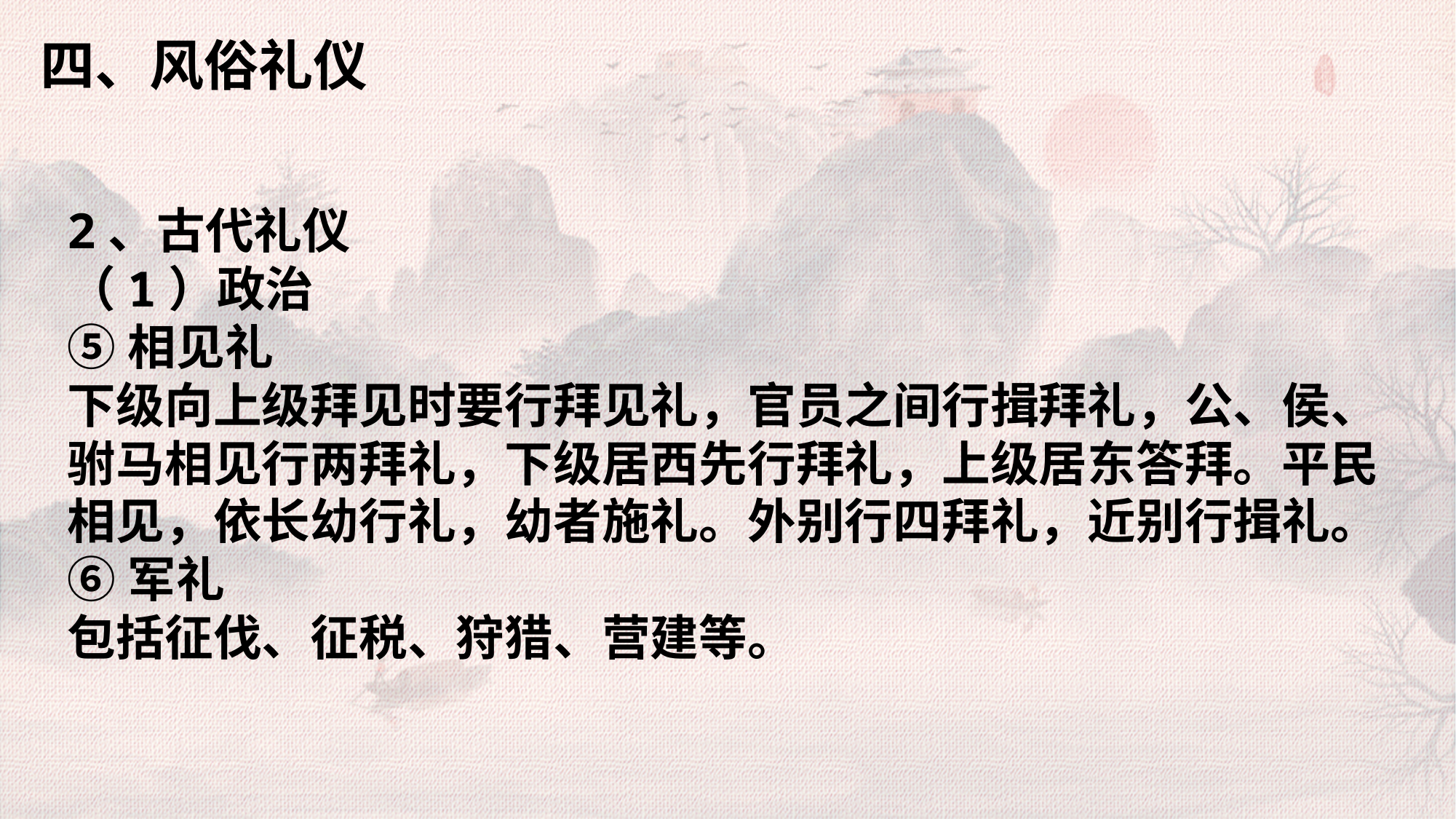

四、风俗礼仪
2、古代礼仪
（1）政治
⑤相见礼
下级向上级拜见时要行拜见礼，官员之间行揖拜礼，公、侯、驸马相见行两拜礼，下级居西先行拜礼，上级居东答拜。平民相见，依长幼行礼，幼者施礼。外别行四拜礼，近别行揖礼。
⑥军礼
包括征伐、征税、狩猎、营建等。